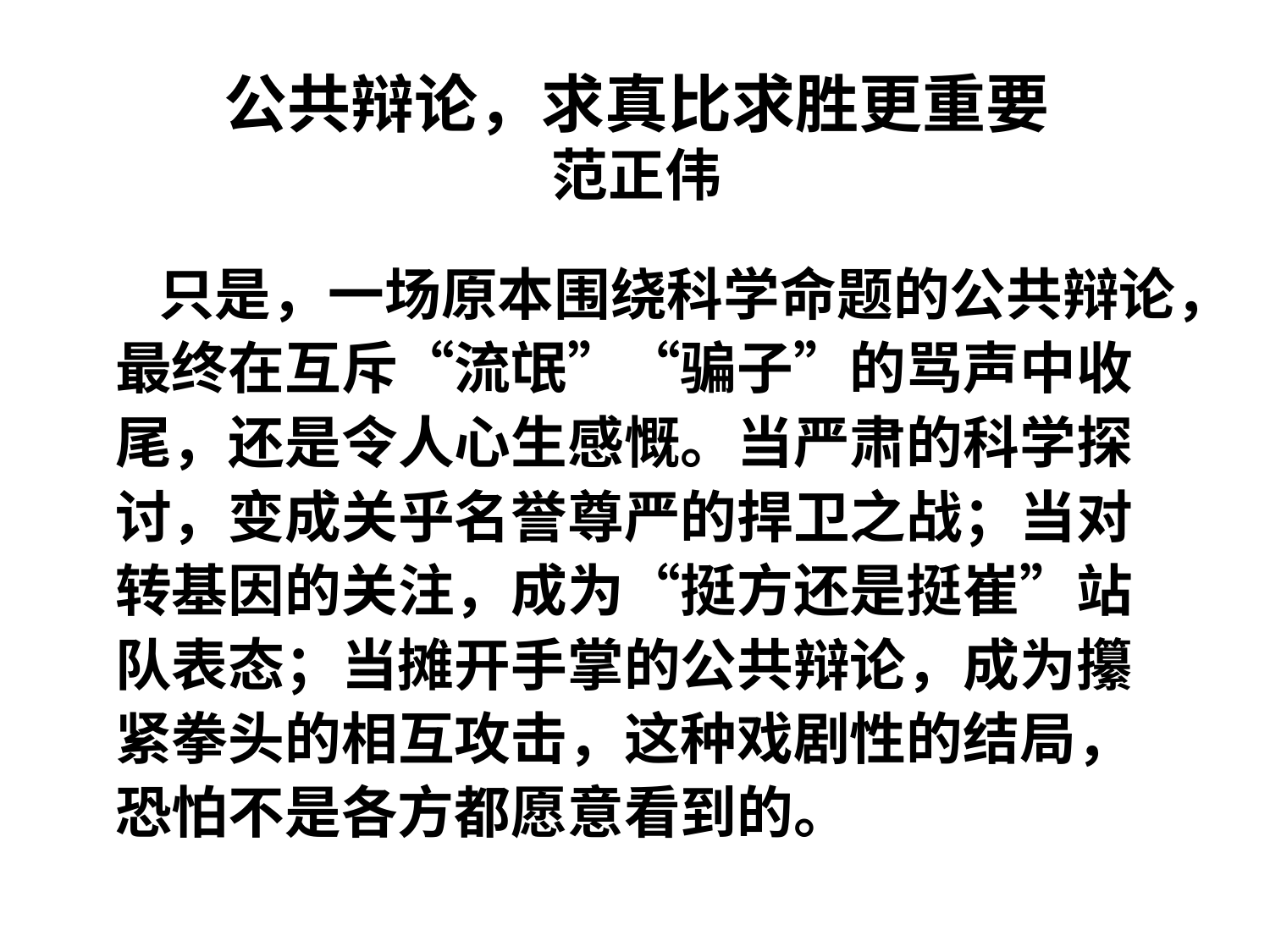

# 公共辩论，求真比求胜更重要 范正伟
      只是，一场原本围绕科学命题的公共辩论，最终在互斥“流氓”“骗子”的骂声中收尾，还是令人心生感慨。当严肃的科学探讨，变成关乎名誉尊严的捍卫之战；当对转基因的关注，成为“挺方还是挺崔”站队表态；当摊开手掌的公共辩论，成为攥紧拳头的相互攻击，这种戏剧性的结局，恐怕不是各方都愿意看到的。